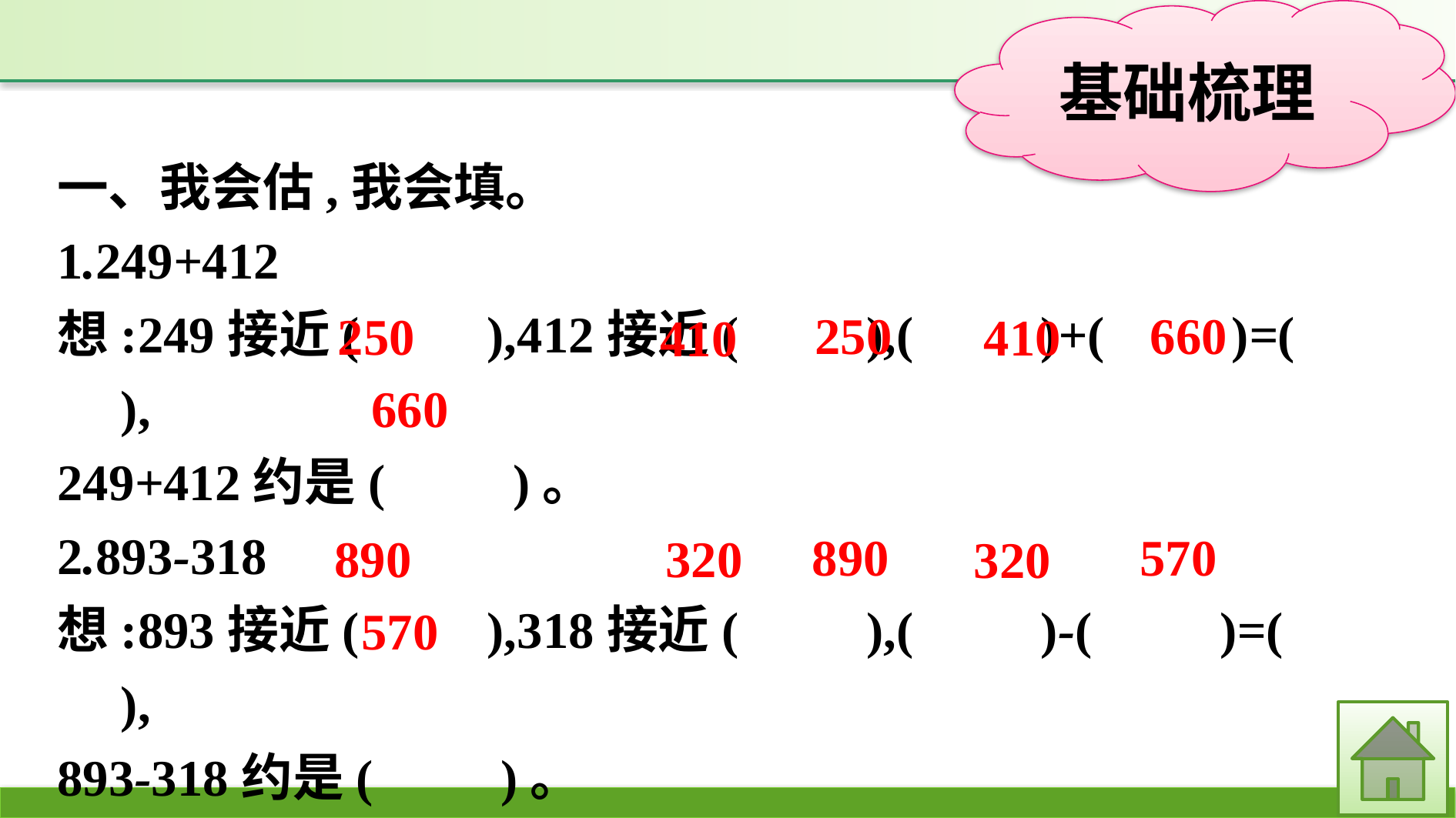

一、我会估,我会填。
1.249+412
想:249接近(　　),412接近(　　),(　　)+(　　)=(　　),
249+412约是(　　)。
2.893-318
想:893接近(　　),318接近(　　),(　　)-(　　)=(　　),
893-318约是(　　)。
660
250
250
410
410
660
570
890
890
320
320
570